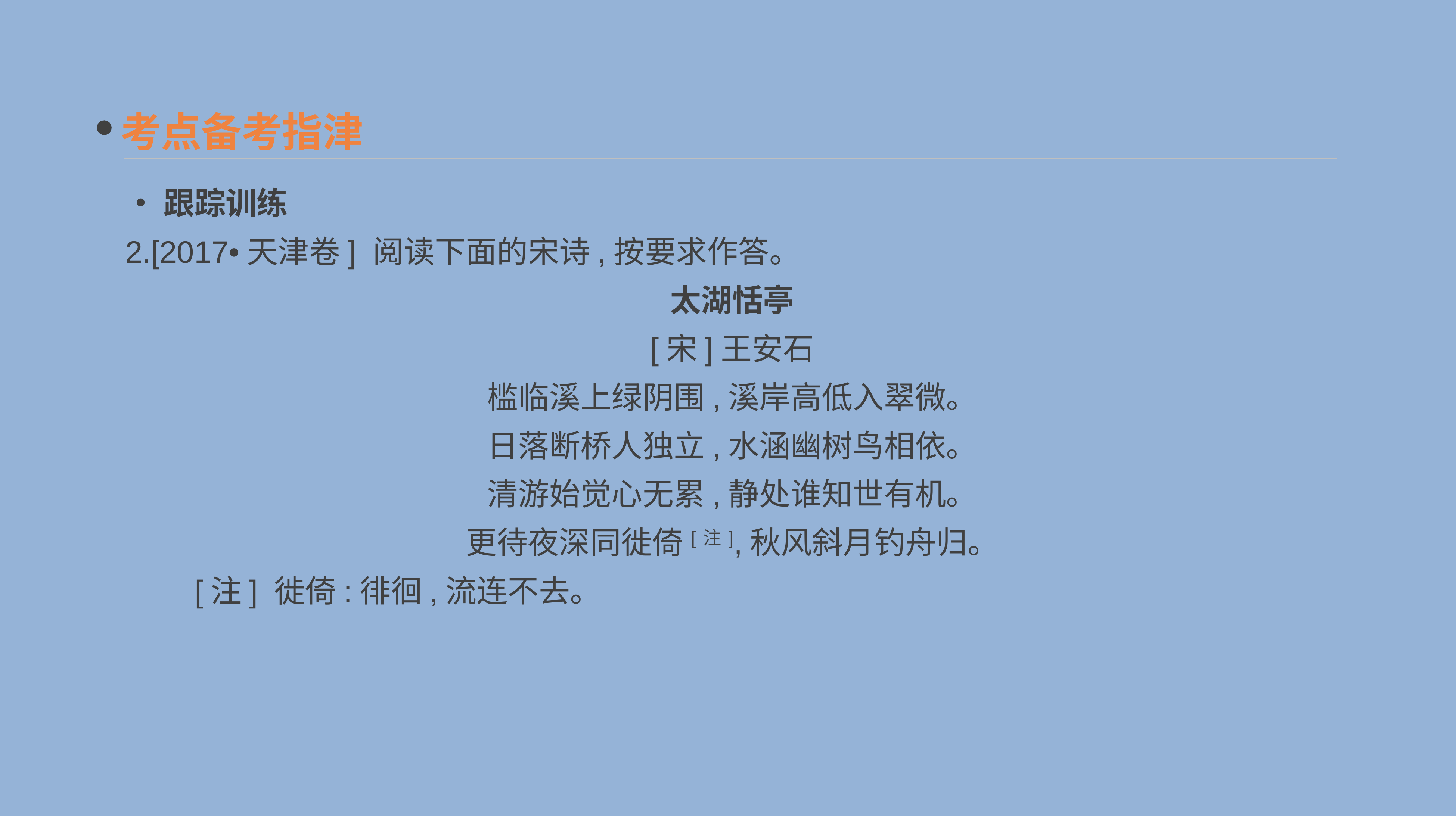

考点备考指津

•跟踪训练
2.[2017•天津卷] 阅读下面的宋诗,按要求作答。
太湖恬亭
[宋]王安石
槛临溪上绿阴围,溪岸高低入翠微。
日落断桥人独立,水涵幽树鸟相依。
清游始觉心无累,静处谁知世有机。
更待夜深同徙倚[注],秋风斜月钓舟归。
　　[注] 徙倚:徘徊,流连不去。